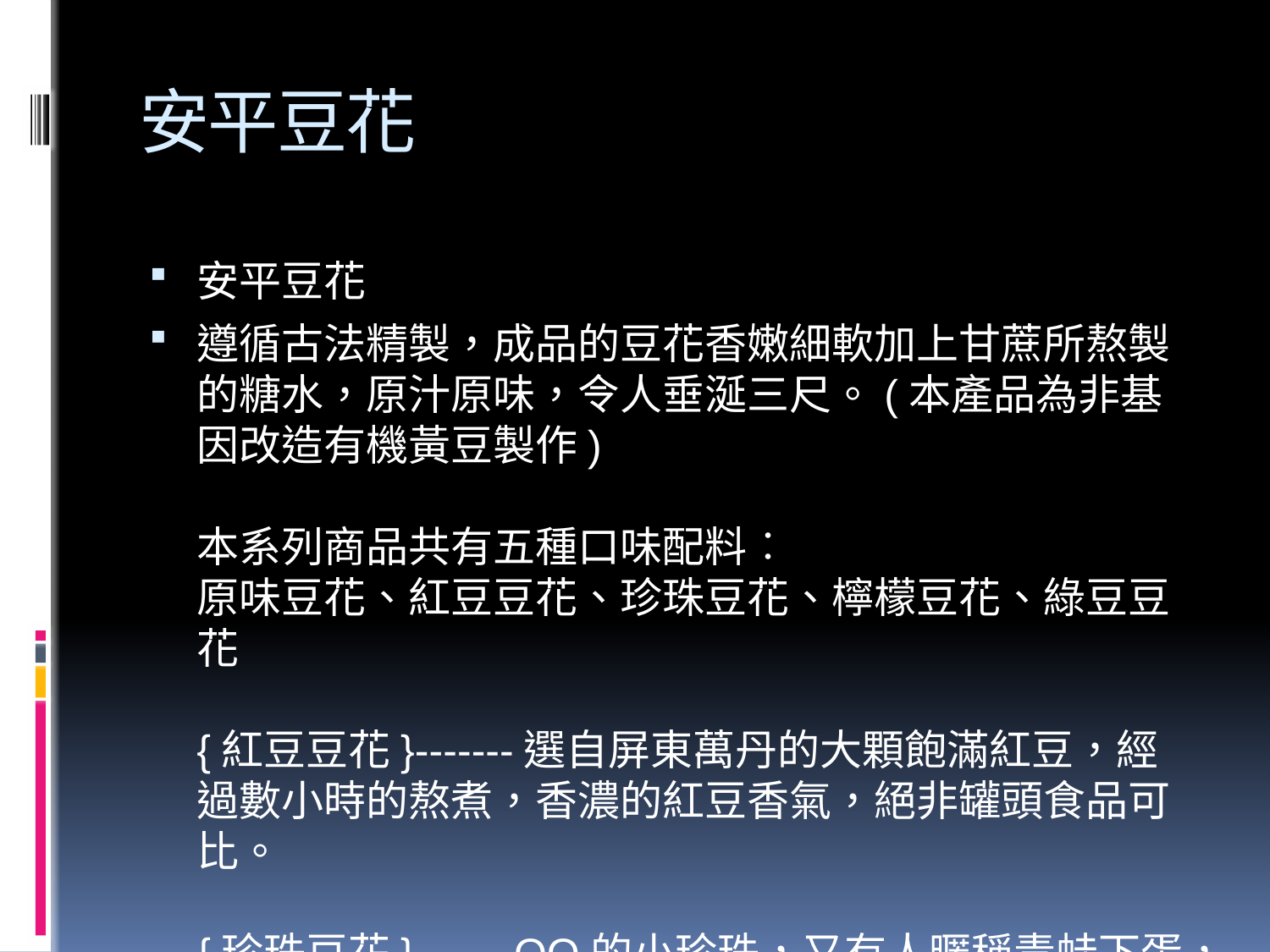

# 安平豆花
安平豆花
遵循古法精製，成品的豆花香嫩細軟加上甘蔗所熬製的糖水，原汁原味，令人垂涎三尺。(本產品為非基因改造有機黃豆製作) 
本系列商品共有五種口味配料︰ 
原味豆花、紅豆豆花、珍珠豆花、檸檬豆花、綠豆豆花 
{紅豆豆花}-------選自屏東萬丹的大顆飽滿紅豆，經過數小時的熬煮，香濃的紅豆香氣，絕非罐頭食品可 比。 
{珍珠豆花}-------QQ的小珍珠，又有人暱稱青蛙下蛋，搭配香嫩細軟的豆花，口感一絕。 
{綠豆豆花}-------消暑美味的綠豆，一樣採自台灣，新鮮熬煮，香味滿口。 
{檸檬豆花}-------淋上新鮮的檸檬原汁，口感清新，酸酸甜甜，戀愛幸福的好滋味。 
大豆(學名為Glycine max Merrill，亦稱為黃豆)係莢豆科，一年生草本。早在數千年前，在中國最先栽培，將它做為食物並發現其營養價值而供為食物蛋白質與油脂的來源，而中國神農帝王將它列為五穀之一，對飲食生活甚具關鍵重要性。爾後經由韓國傳到日本，即由素食者將大豆及其加工產品帶到日本，使其盛行於東瀛。而使日本成為世界最為長壽的國家。進而再傳到歐洲，美國及南美洲等，尤其在美國發揚光大，使美國成為世界的大豆王國。 
在中國被稱為大豆，而美國人指它為"Greater Bean"(Ta Tou)，在美國又號稱為神奇的豆(Miracle Beans)，而由於它帶有黃顏色也被稱為黃豆(Yellow Soybeans)。